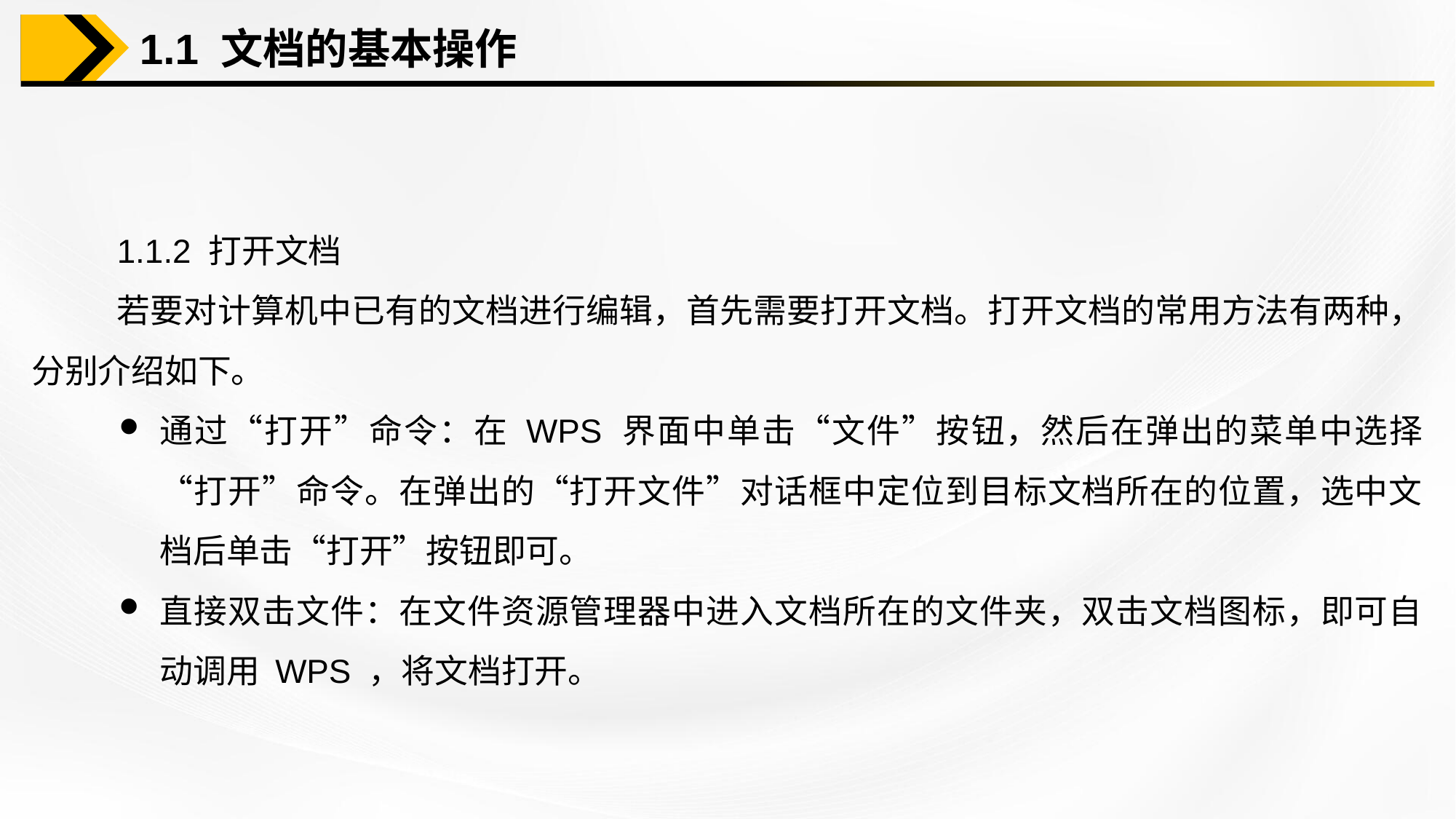

1.1 文档的基本操作
1.1.2 打开文档
若要对计算机中已有的文档进行编辑，首先需要打开文档。打开文档的常用方法有两种，分别介绍如下。
通过“打开”命令：在 WPS 界面中单击“文件”按钮，然后在弹出的菜单中选择“打开”命令。在弹出的“打开文件”对话框中定位到目标文档所在的位置，选中文档后单击“打开”按钮即可。
直接双击文件：在文件资源管理器中进入文档所在的文件夹，双击文档图标，即可自动调用 WPS ，将文档打开。